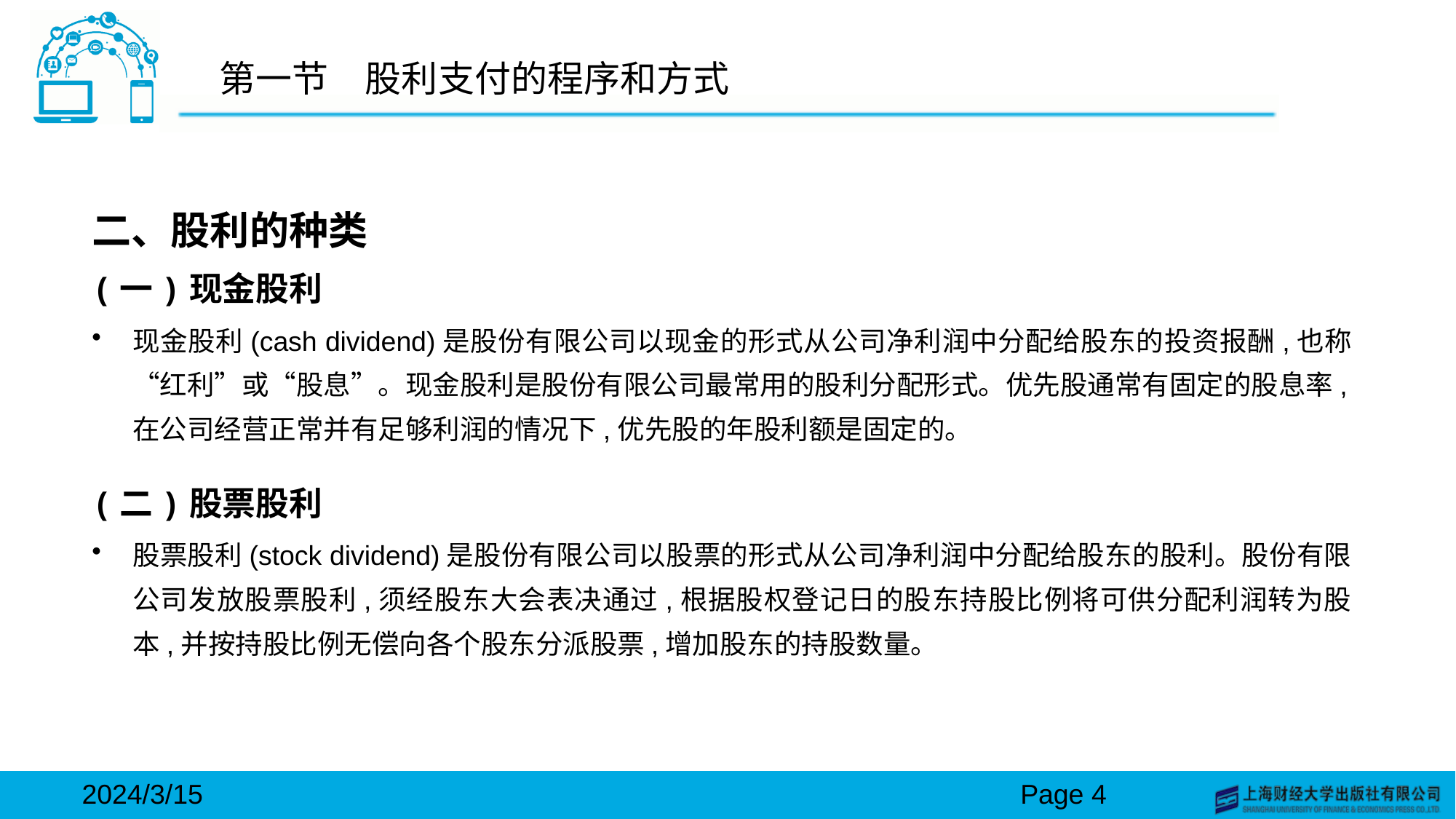

# 第一节　股利支付的程序和方式
二、股利的种类
(一)现金股利
现金股利(cash dividend)是股份有限公司以现金的形式从公司净利润中分配给股东的投资报酬,也称“红利”或“股息”。现金股利是股份有限公司最常用的股利分配形式。优先股通常有固定的股息率,在公司经营正常并有足够利润的情况下,优先股的年股利额是固定的。
(二)股票股利
股票股利(stock dividend)是股份有限公司以股票的形式从公司净利润中分配给股东的股利。股份有限公司发放股票股利,须经股东大会表决通过,根据股权登记日的股东持股比例将可供分配利润转为股本,并按持股比例无偿向各个股东分派股票,增加股东的持股数量。

2024/3/15
Page 4